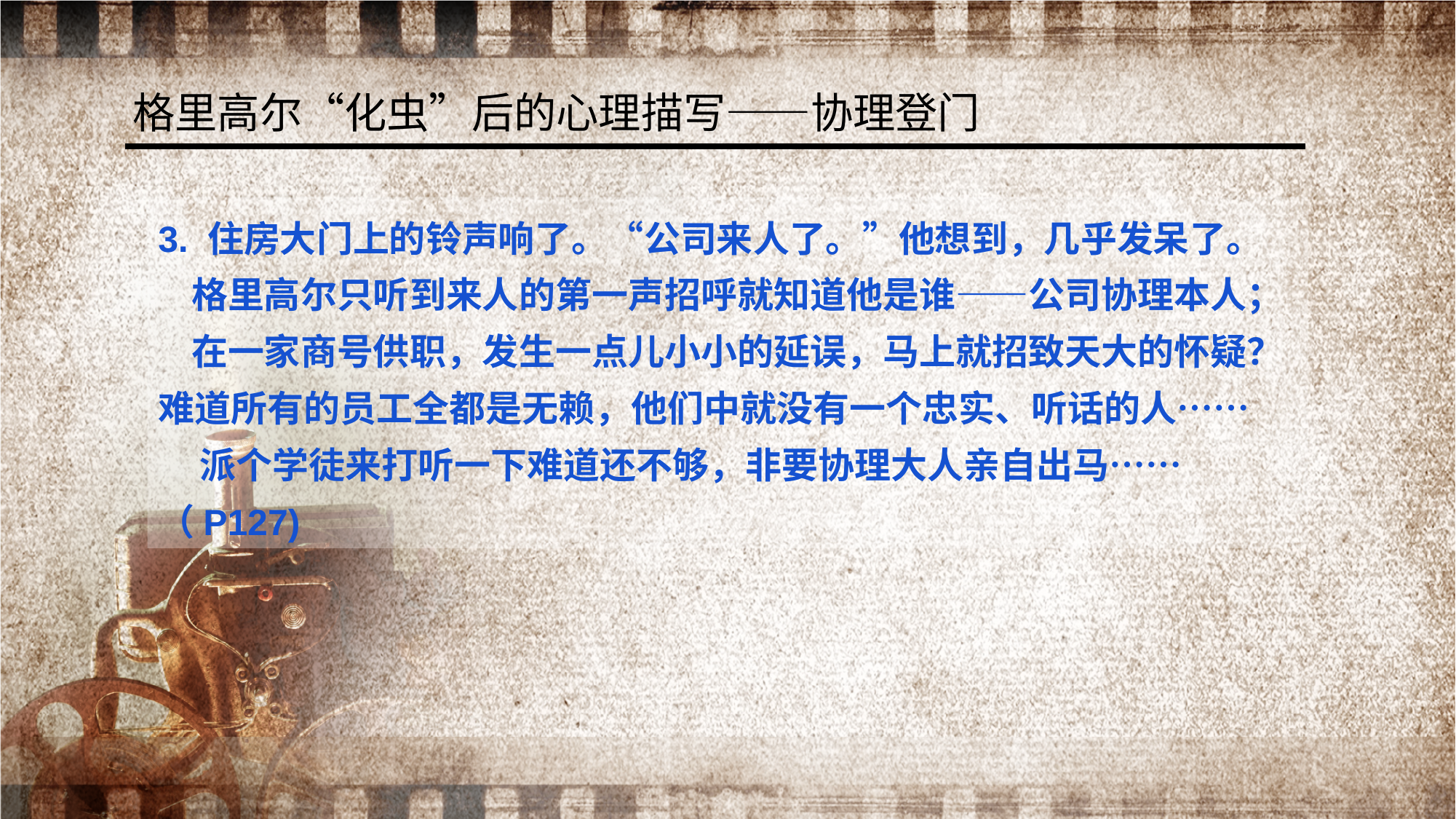

格里高尔“化虫”后的心理描写——协理登门

3. 住房大门上的铃声响了。“公司来人了。”他想到，几乎发呆了。
   格里高尔只听到来人的第一声招呼就知道他是谁——公司协理本人；
   在一家商号供职，发生一点儿小小的延误，马上就招致天大的怀疑？难道所有的员工全都是无赖，他们中就没有一个忠实、听话的人……
    派个学徒来打听一下难道还不够，非要协理大人亲自出马……（P127)